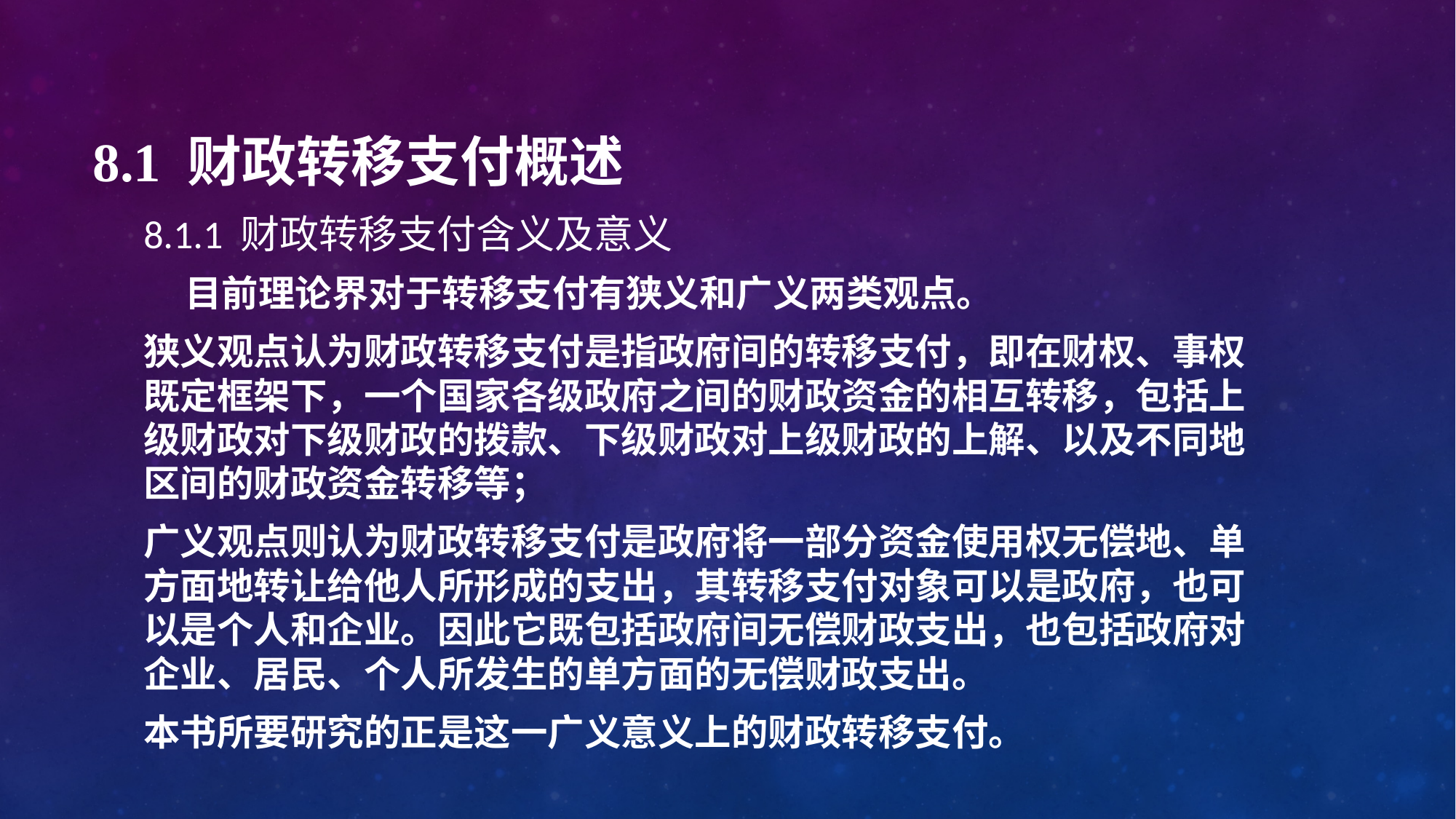

# 8.1 财政转移支付概述
8.1.1 财政转移支付含义及意义
    目前理论界对于转移支付有狭义和广义两类观点。
狭义观点认为财政转移支付是指政府间的转移支付，即在财权、事权既定框架下，一个国家各级政府之间的财政资金的相互转移，包括上级财政对下级财政的拨款、下级财政对上级财政的上解、以及不同地区间的财政资金转移等；
广义观点则认为财政转移支付是政府将一部分资金使用权无偿地、单方面地转让给他人所形成的支出，其转移支付对象可以是政府，也可以是个人和企业。因此它既包括政府间无偿财政支出，也包括政府对企业、居民、个人所发生的单方面的无偿财政支出。
本书所要研究的正是这一广义意义上的财政转移支付。